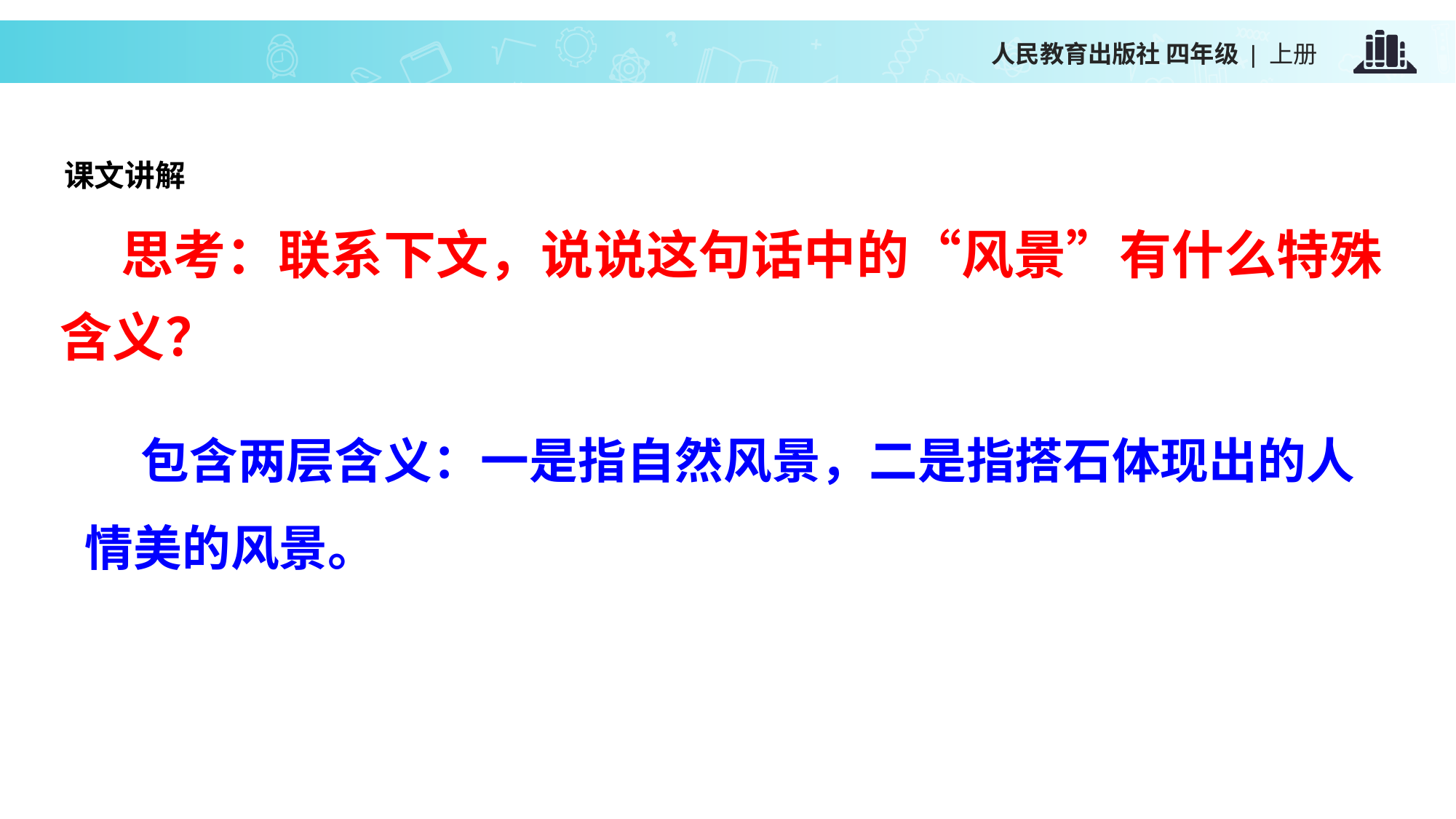

课文讲解
    思考：联系下文，说说这句话中的“风景”有什么特殊含义？
    包含两层含义：一是指自然风景，二是指搭石体现出的人情美的风景。